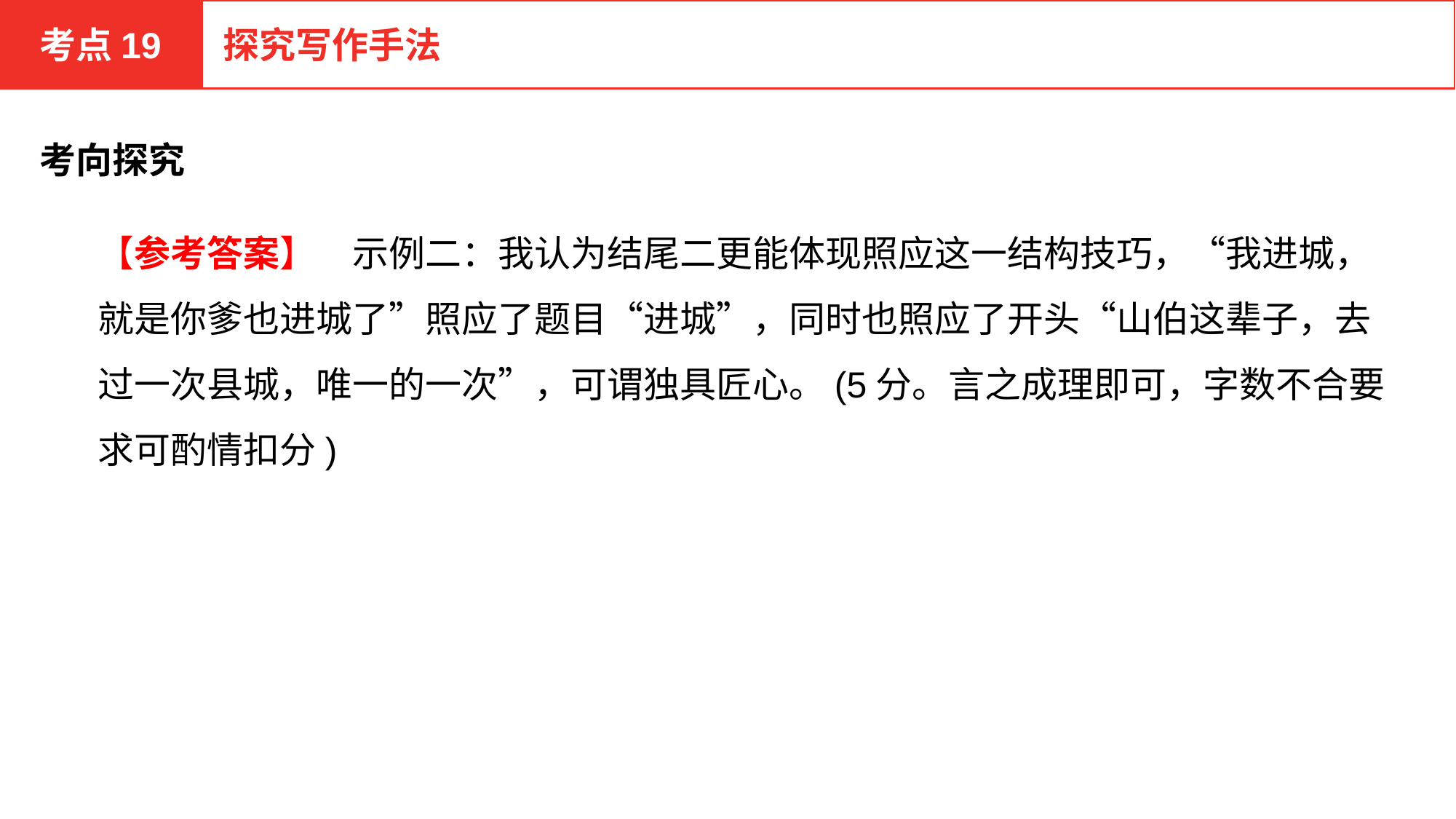

考点19
探究写作手法
考向探究

【参考答案】　示例二：我认为结尾二更能体现照应这一结构技巧，“我进城，就是你爹也进城了”照应了题目“进城”，同时也照应了开头“山伯这辈子，去过一次县城，唯一的一次”，可谓独具匠心。(5分。言之成理即可，字数不合要求可酌情扣分)